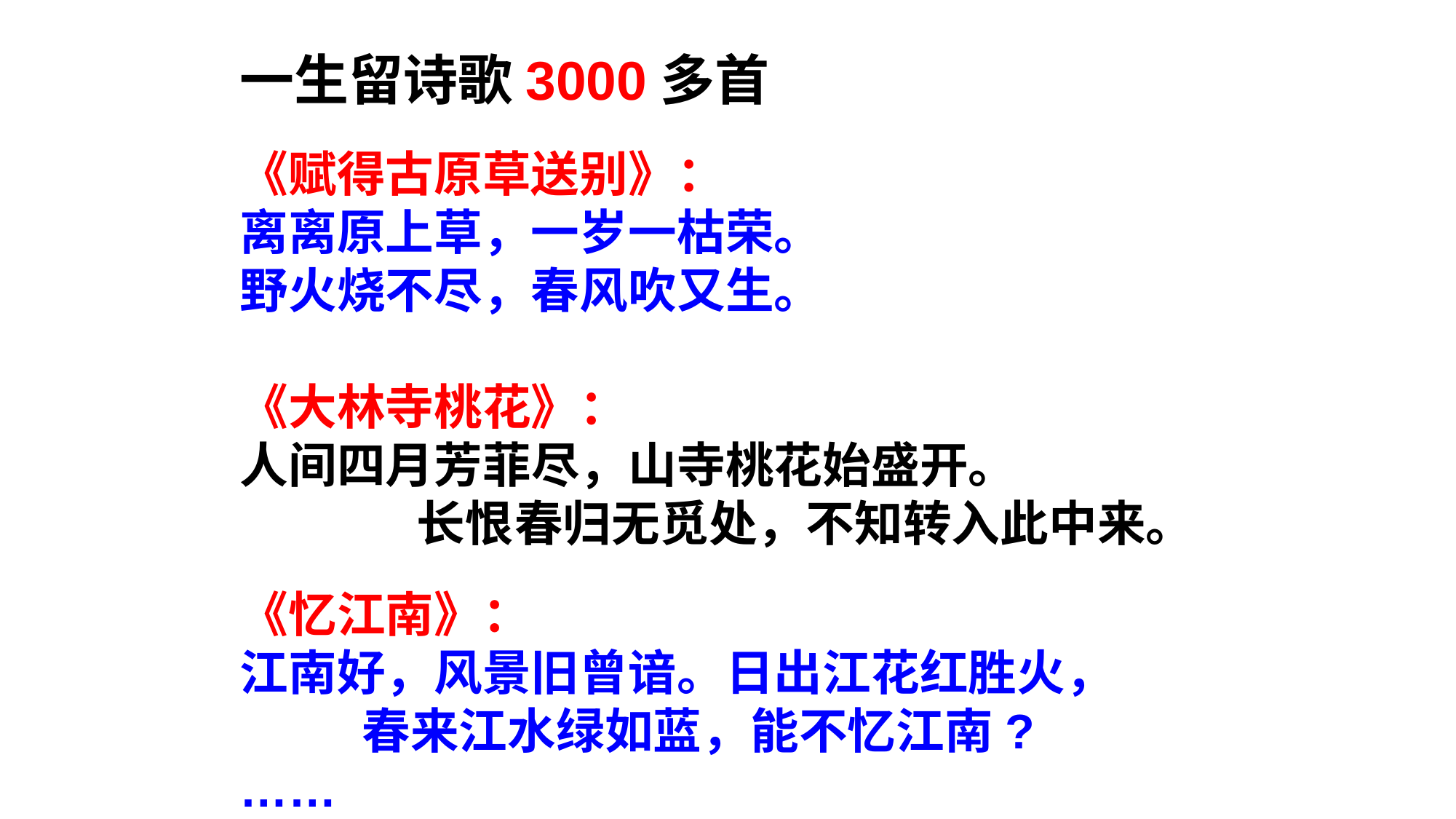

一生留诗歌3000多首

《赋得古原草送别》：
离离原上草，一岁一枯荣。
野火烧不尽，春风吹又生。
《大林寺桃花》：
人间四月芳菲尽，山寺桃花始盛开。                                  长恨春归无觅处，不知转入此中来。

《忆江南》：
江南好，风景旧曾谙。日出江花红胜火，                     春来江水绿如蓝，能不忆江南?
……